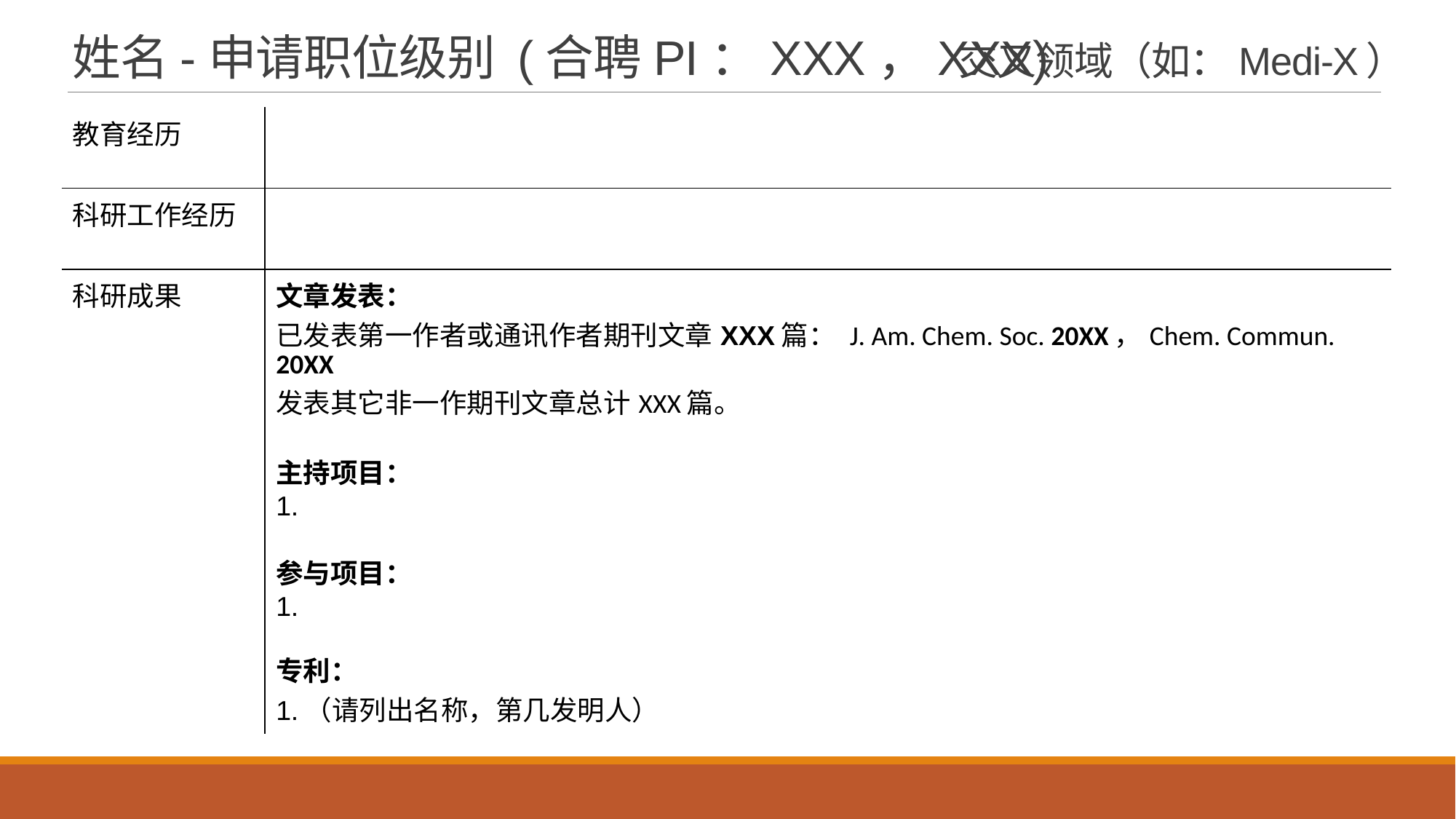

姓名-申请职位级别 (合聘PI：XXX，XXX)
交叉领域（如：Medi-X）
| 教育经历 |  |
| --- | --- |
| 科研工作经历 |  |
| 科研成果 | 文章发表： 已发表第一作者或通讯作者期刊文章XXX篇： J. Am. Chem. Soc. 20XX，Chem. Commun. 20XX 发表其它非一作期刊文章总计XXX篇。 主持项目： 1. 参与项目： 1. 专利： 1.（请列出名称，第几发明人） |